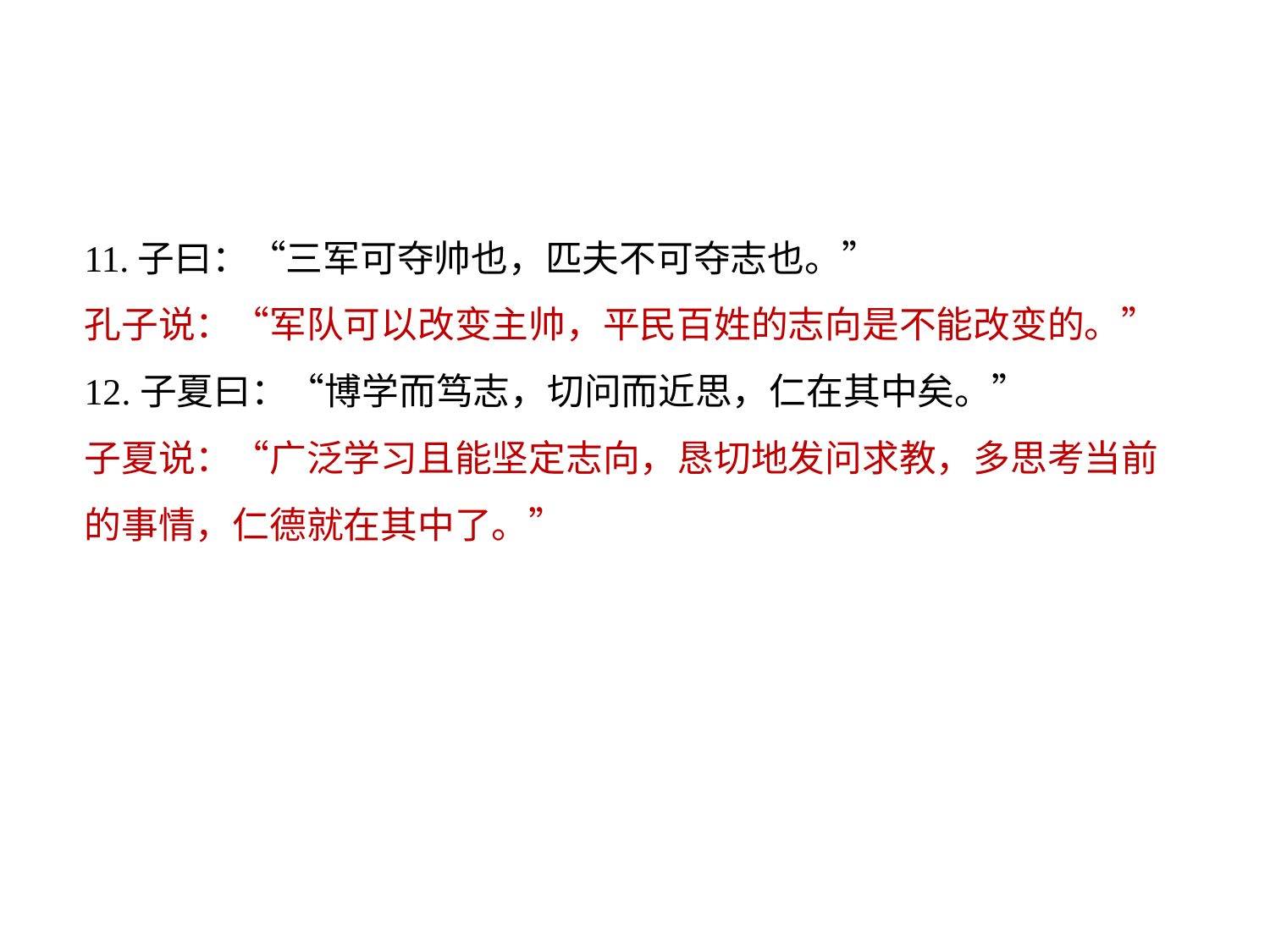

11.子曰：“三军可夺帅也，匹夫不可夺志也。”
孔子说：“军队可以改变主帅，平民百姓的志向是不能改变的。”
12.子夏曰：“博学而笃志，切问而近思，仁在其中矣。”
子夏说：“广泛学习且能坚定志向，恳切地发问求教，多思考当前的事情，仁德就在其中了。”